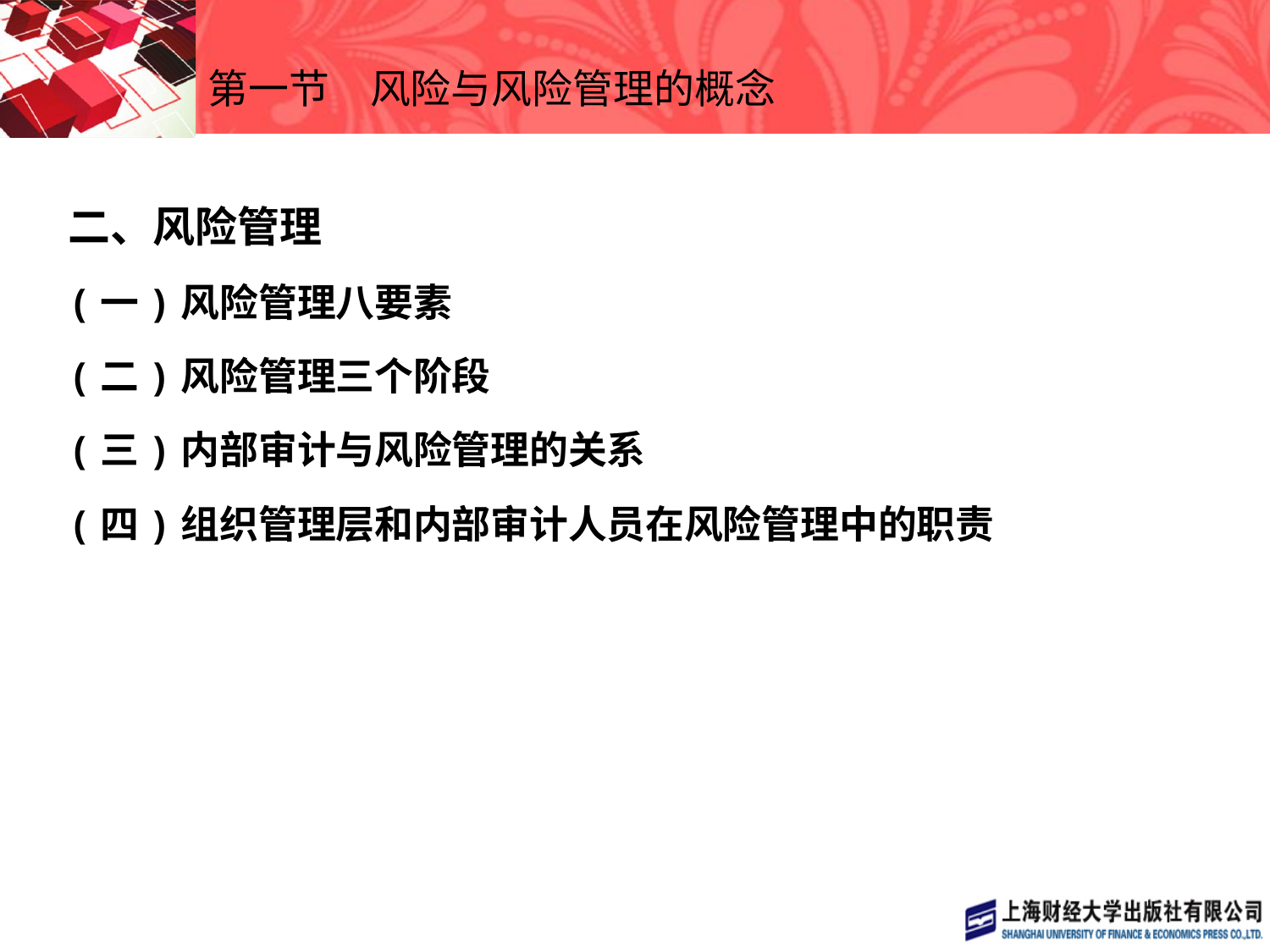

# 第一节　风险与风险管理的概念
二、风险管理
(一)风险管理八要素
(二)风险管理三个阶段
(三)内部审计与风险管理的关系
(四)组织管理层和内部审计人员在风险管理中的职责